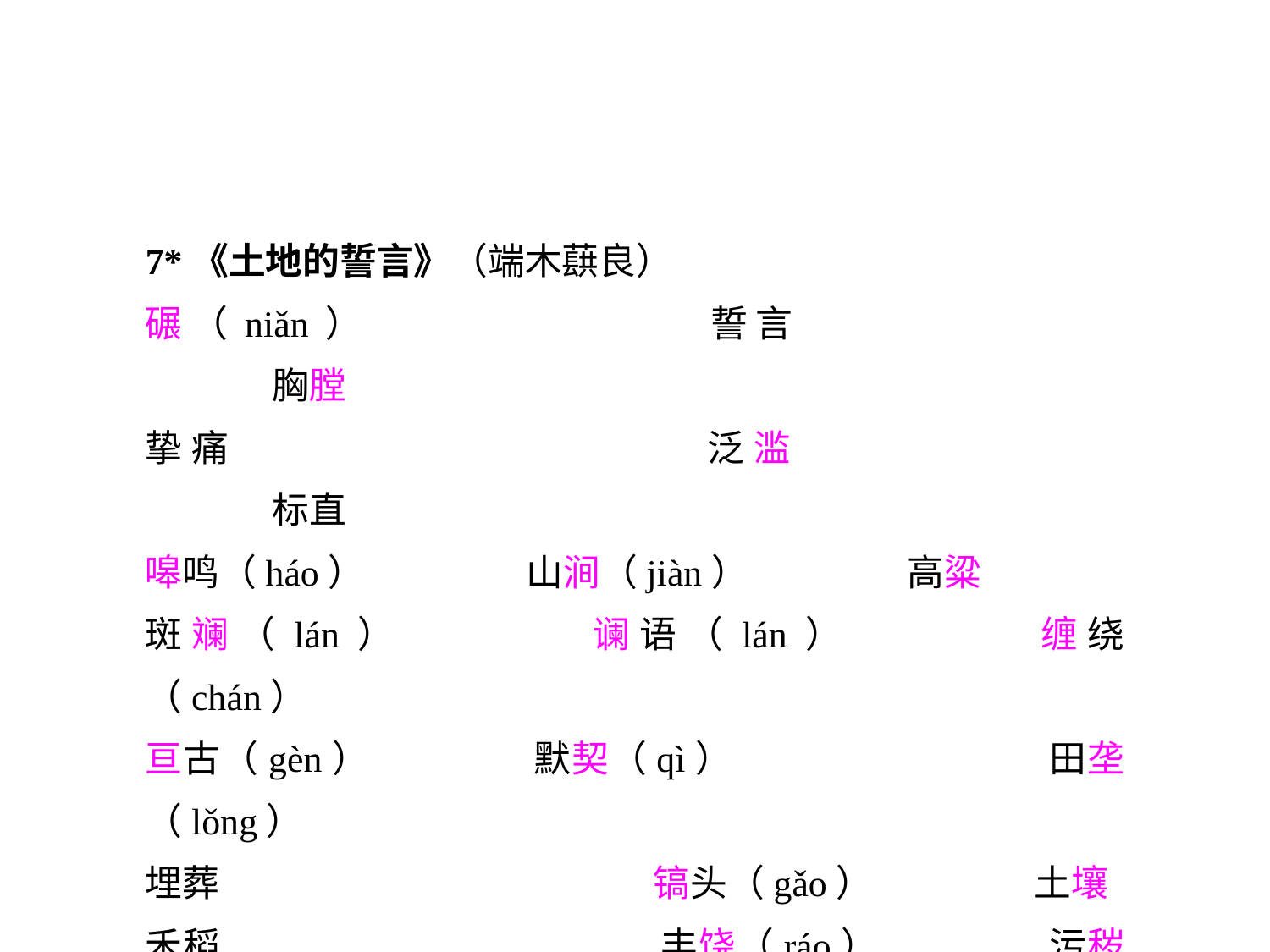

7*《土地的誓言》（端木蕻良）
碾（niǎn）			誓言				胸膛
挚痛				泛滥				标直
嗥鸣（háo）		山涧（jiàn）		高粱
斑斓（lán）		谰语（lán）		缠绕（chán）
亘古（gèn）		默契（qì）			田垄（lǒng）
埋葬				镐头（gǎo）		土壤
禾稻				丰饶（ráo）		污秽（huì）
耻辱